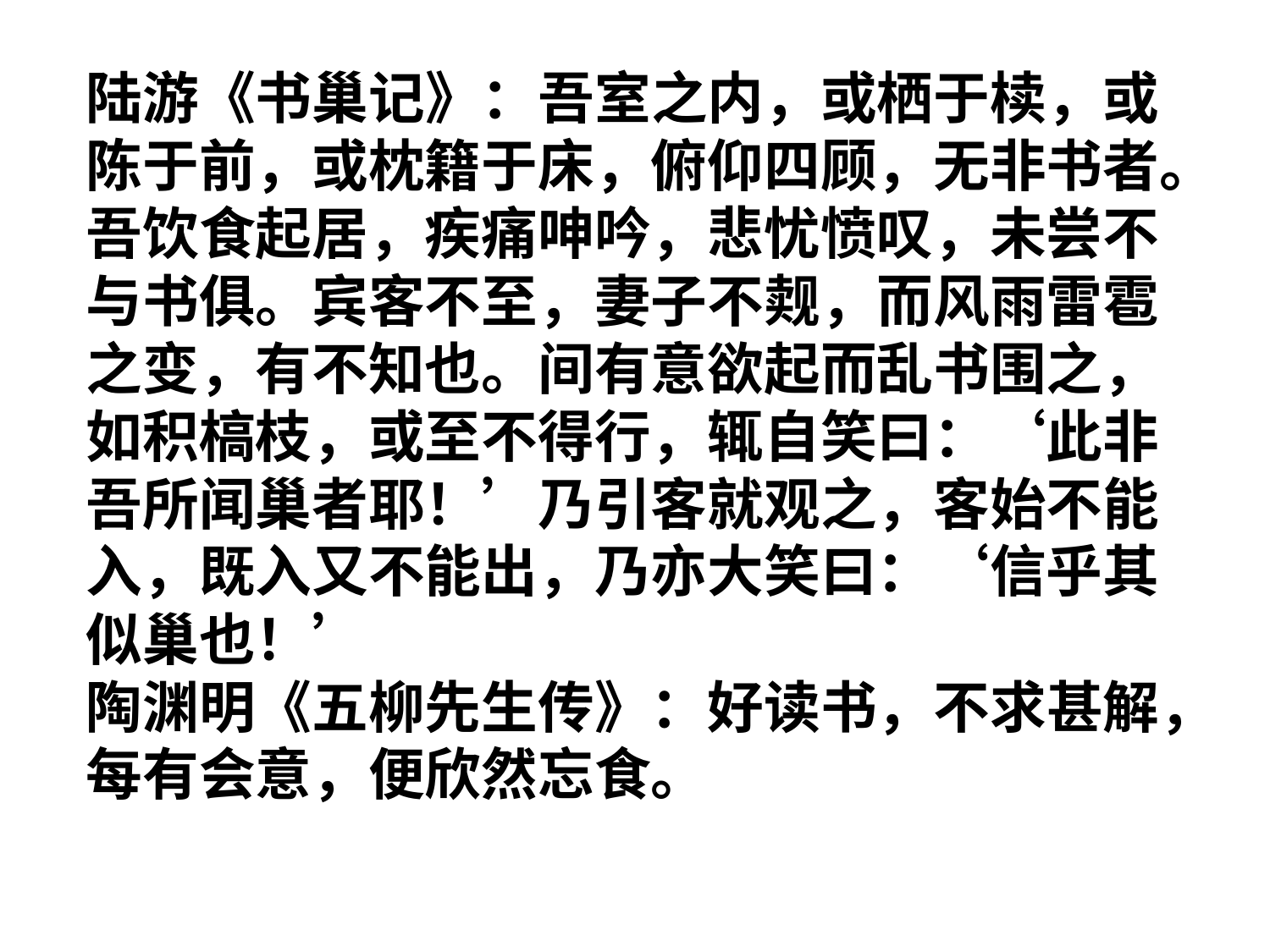

陆游《书巢记》：吾室之内，或栖于椟，或陈于前，或枕籍于床，俯仰四顾，无非书者。吾饮食起居，疾痛呻吟，悲忧愤叹，未尝不与书俱。宾客不至，妻子不觌，而风雨雷雹之变，有不知也。间有意欲起而乱书围之，如积槁枝，或至不得行，辄自笑曰：‘此非吾所闻巢者耶！’乃引客就观之，客始不能入，既入又不能出，乃亦大笑曰：‘信乎其似巢也！’
陶渊明《五柳先生传》：好读书，不求甚解，每有会意，便欣然忘食。